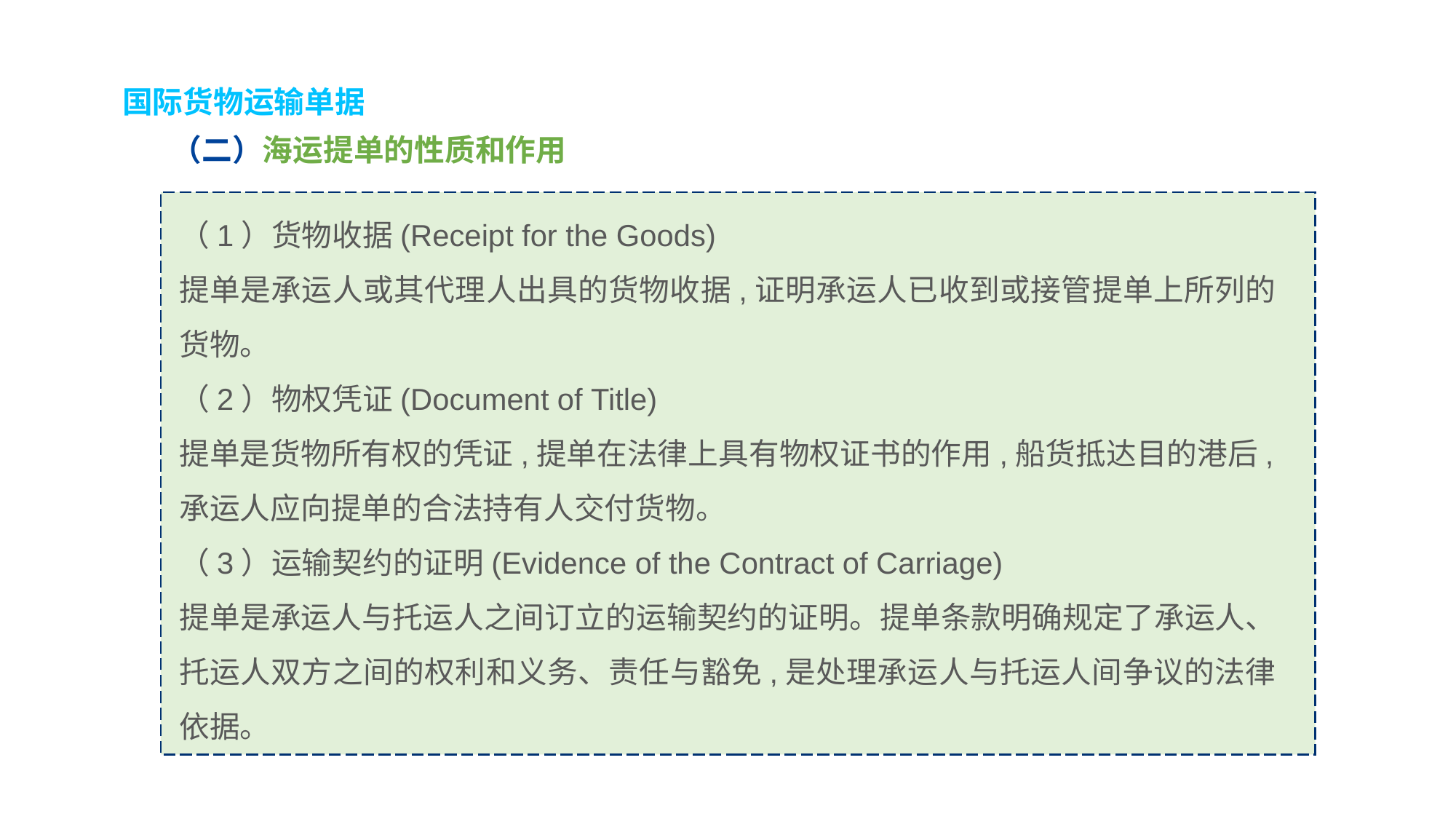

国际货物运输单据
（二）海运提单的性质和作用

（1）货物收据(Receipt for the Goods)
提单是承运人或其代理人出具的货物收据,证明承运人已收到或接管提单上所列的货物。
（2）物权凭证(Document of Title)
提单是货物所有权的凭证,提单在法律上具有物权证书的作用,船货抵达目的港后,承运人应向提单的合法持有人交付货物。
（3）运输契约的证明(Evidence of the Contract of Carriage)
提单是承运人与托运人之间订立的运输契约的证明。提单条款明确规定了承运人、托运人双方之间的权利和义务、责任与豁免,是处理承运人与托运人间争议的法律依据。